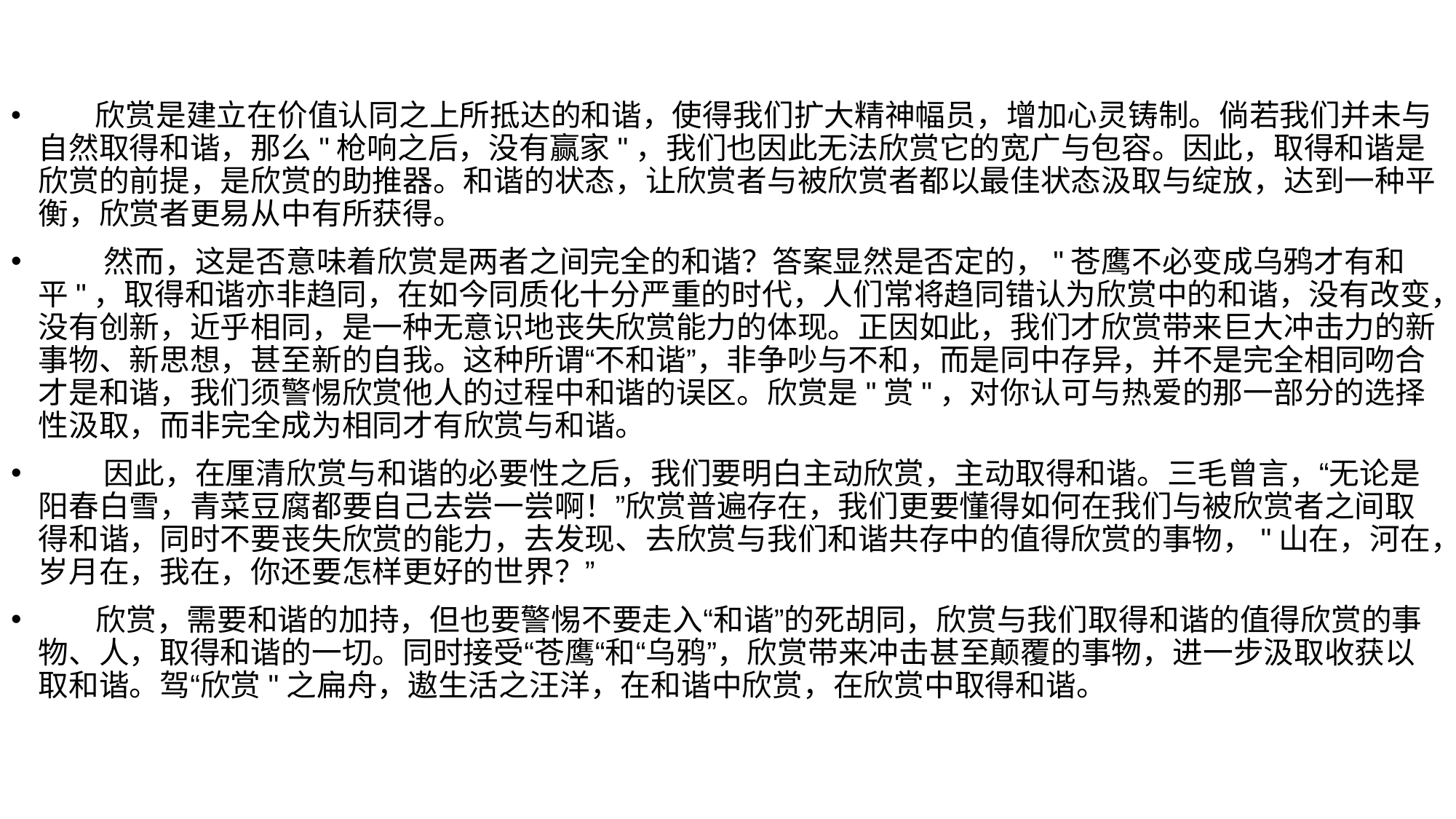

欣赏是建立在价值认同之上所抵达的和谐，使得我们扩大精神幅员，增加心灵铸制。倘若我们并未与自然取得和谐，那么"枪响之后，没有赢家"，我们也因此无法欣赏它的宽广与包容。因此，取得和谐是欣赏的前提，是欣赏的助推器。和谐的状态，让欣赏者与被欣赏者都以最佳状态汲取与绽放，达到一种平衡，欣赏者更易从中有所获得。
       然而，这是否意味着欣赏是两者之间完全的和谐？答案显然是否定的，"苍鹰不必变成乌鸦才有和平"，取得和谐亦非趋同，在如今同质化十分严重的时代，人们常将趋同错认为欣赏中的和谐，没有改变，没有创新，近乎相同，是一种无意识地丧失欣赏能力的体现。正因如此，我们才欣赏带来巨大冲击力的新事物、新思想，甚至新的自我。这种所谓“不和谐”，非争吵与不和，而是同中存异，并不是完全相同吻合才是和谐，我们须警惕欣赏他人的过程中和谐的误区。欣赏是"赏"，对你认可与热爱的那一部分的选择性汲取，而非完全成为相同才有欣赏与和谐。
       因此，在厘清欣赏与和谐的必要性之后，我们要明白主动欣赏，主动取得和谐。三毛曾言，“无论是阳春白雪，青菜豆腐都要自己去尝一尝啊！”欣赏普遍存在，我们更要懂得如何在我们与被欣赏者之间取得和谐，同时不要丧失欣赏的能力，去发现、去欣赏与我们和谐共存中的值得欣赏的事物，"山在，河在，岁月在，我在，你还要怎样更好的世界？”
      欣赏，需要和谐的加持，但也要警惕不要走入“和谐”的死胡同，欣赏与我们取得和谐的值得欣赏的事物、人，取得和谐的一切。同时接受“苍鹰“和“乌鸦”，欣赏带来冲击甚至颠覆的事物，进一步汲取收获以取和谐。驾“欣赏"之扁舟，遨生活之汪洋，在和谐中欣赏，在欣赏中取得和谐。